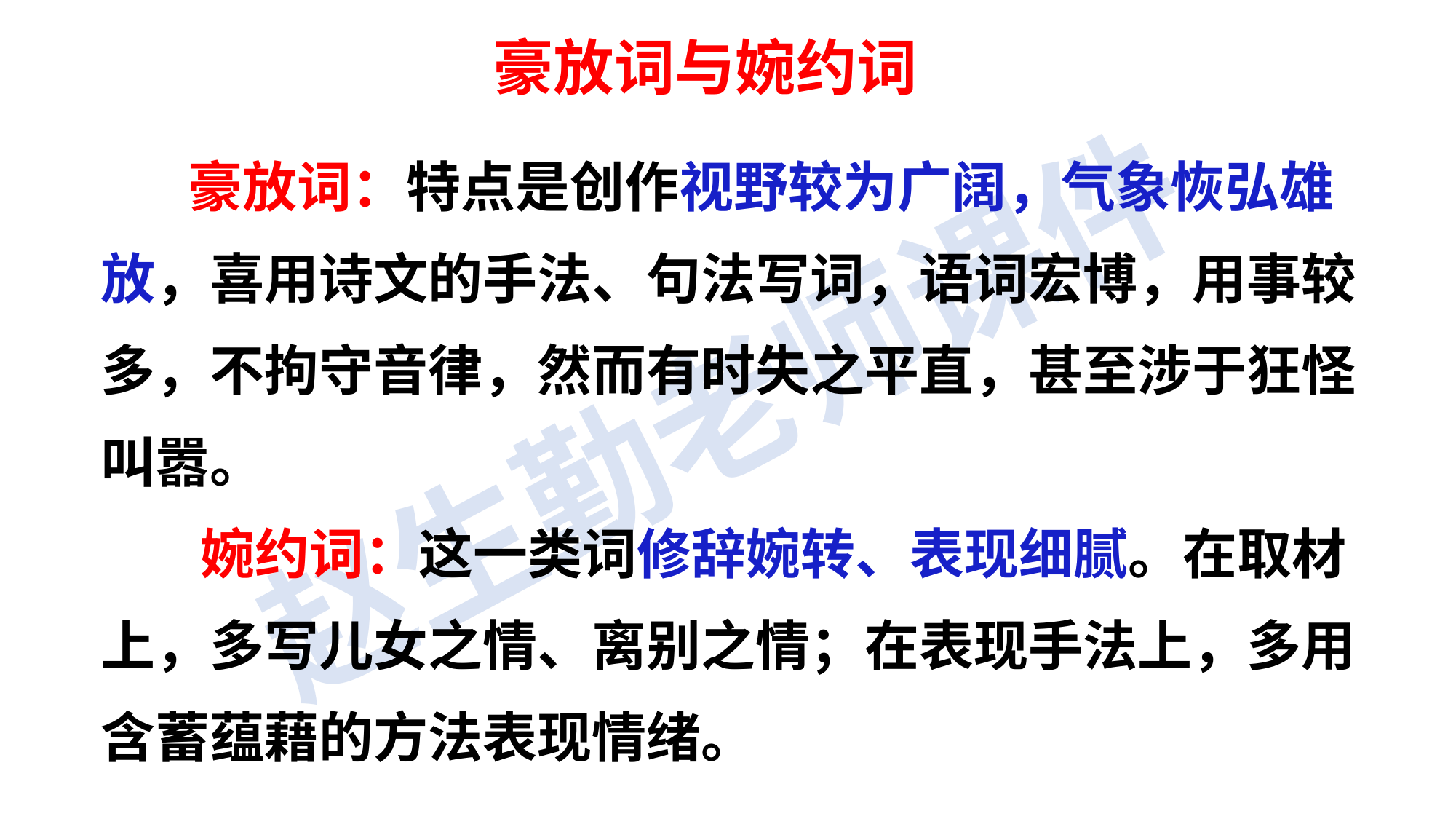

豪放词与婉约词
      豪放词：特点是创作视野较为广阔，气象恢弘雄放，喜用诗文的手法、句法写词，语词宏博，用事较多，不拘守音律，然而有时失之平直，甚至涉于狂怪叫嚣。
       婉约词：这一类词修辞婉转、表现细腻。在取材上，多写儿女之情、离别之情；在表现手法上，多用含蓄蕴藉的方法表现情绪。